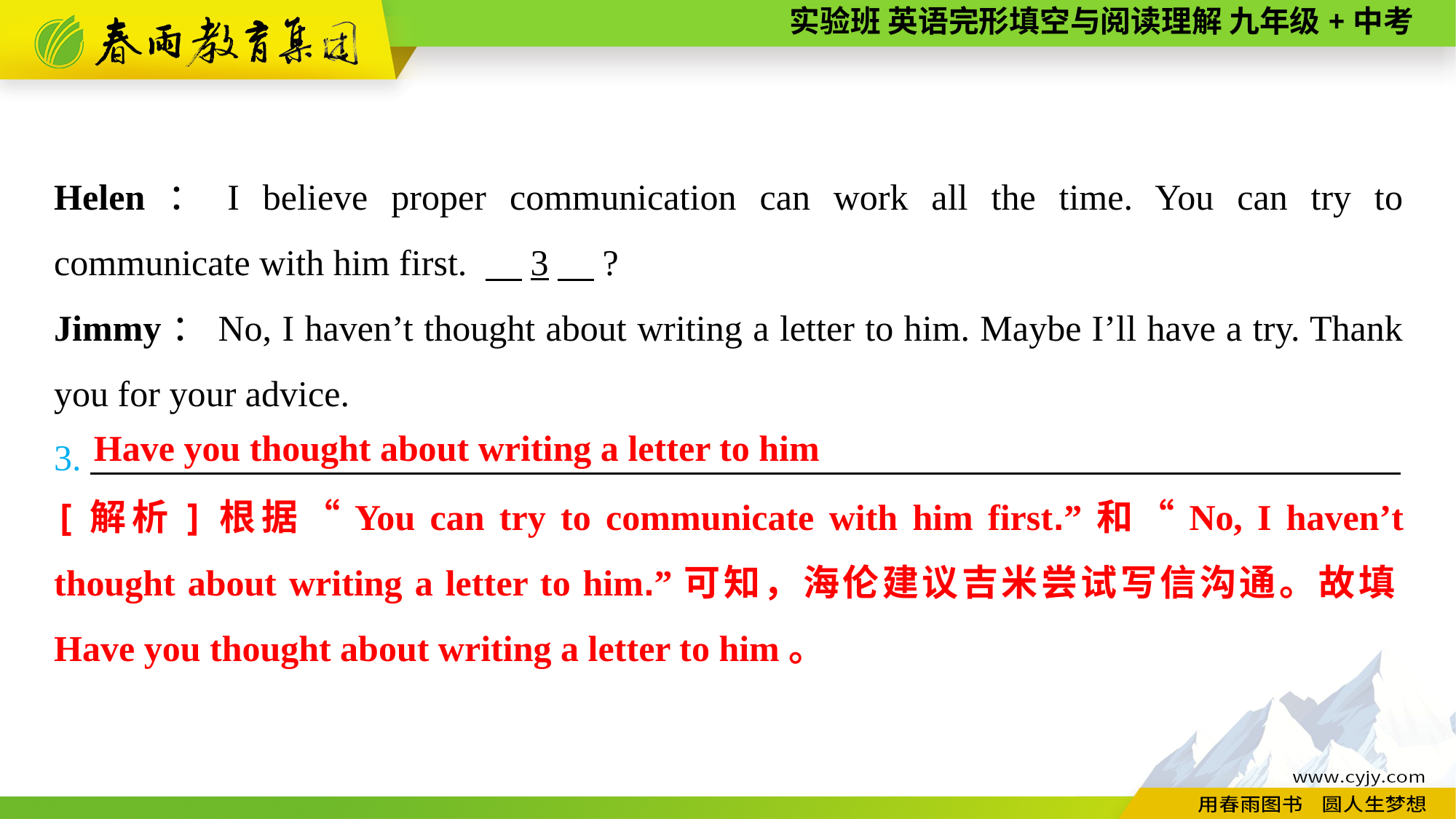

Helen：I believe proper communication can work all the time. You can try to communicate with him first. 　3　?
Jimmy：No, I haven’t thought about writing a letter to him. Maybe I’ll have a try. Thank you for your advice.
Have you thought about writing a letter to him
3. ________________________________________________________________________
[解析]根据“You can try to communicate with him first.”和“No, I haven’t thought about writing a letter to him.”可知，海伦建议吉米尝试写信沟通。故填Have you thought about writing a letter to him。